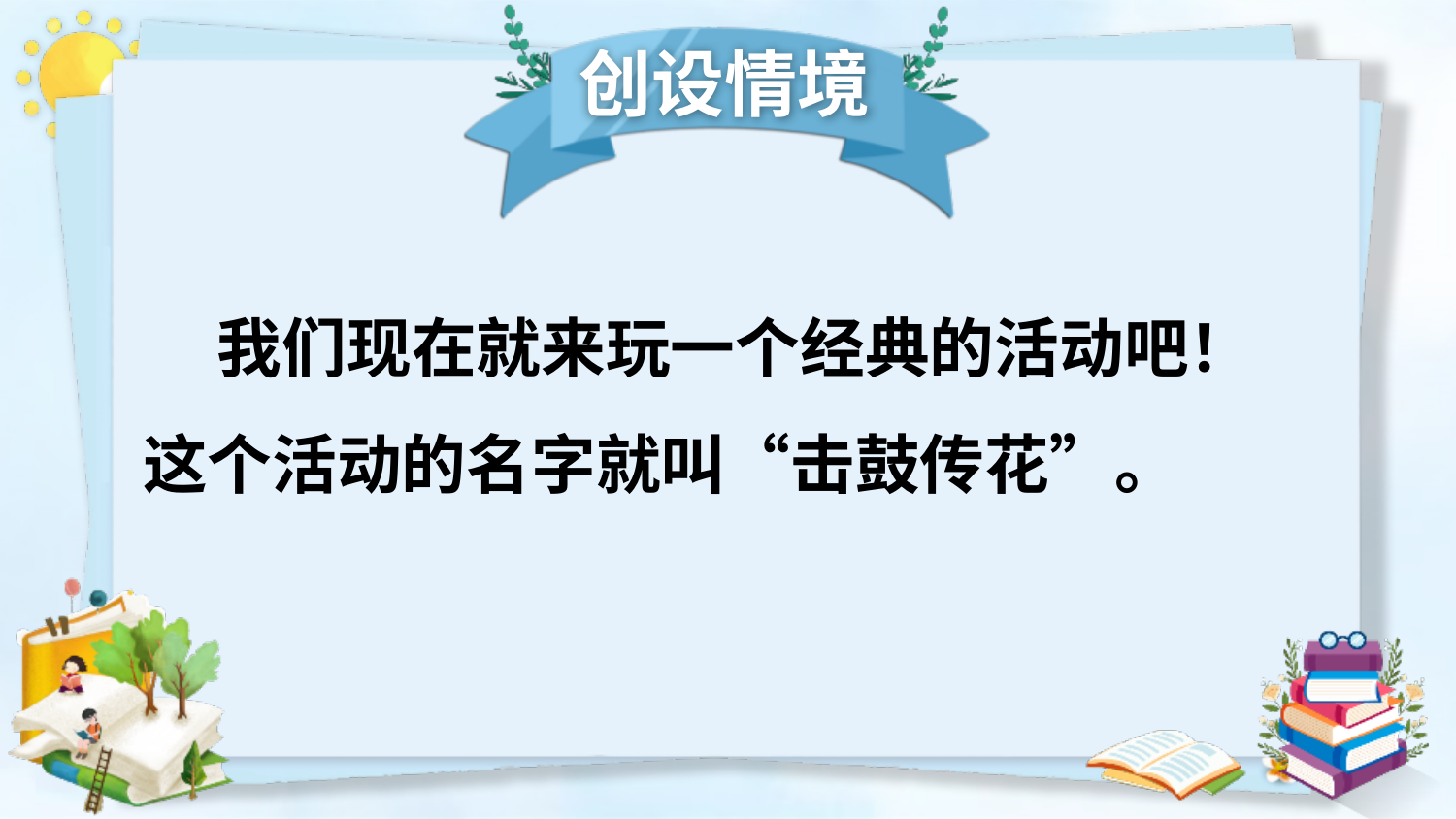

创设情境
    我们现在就来玩一个经典的活动吧！这个活动的名字就叫“击鼓传花”。